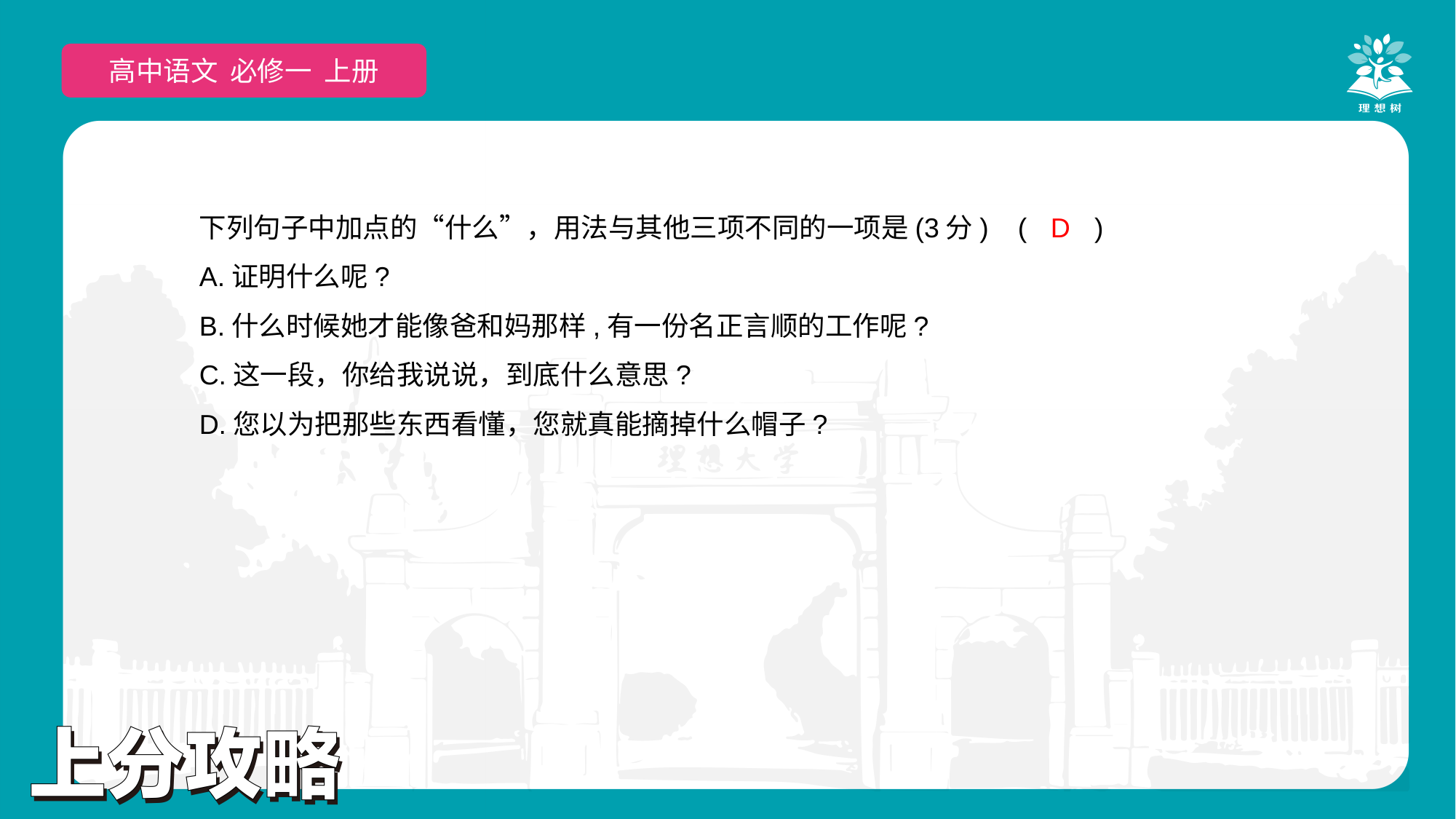

高中语文  必修一  上册
下列句子中加点的“什么”，用法与其他三项不同的一项是(3分)	(　　)
A.证明什么呢?
B.什么时候她才能像爸和妈那样,有一份名正言顺的工作呢?
C.这一段，你给我说说，到底什么意思?
D.您以为把那些东西看懂，您就真能摘掉什么帽子?
D